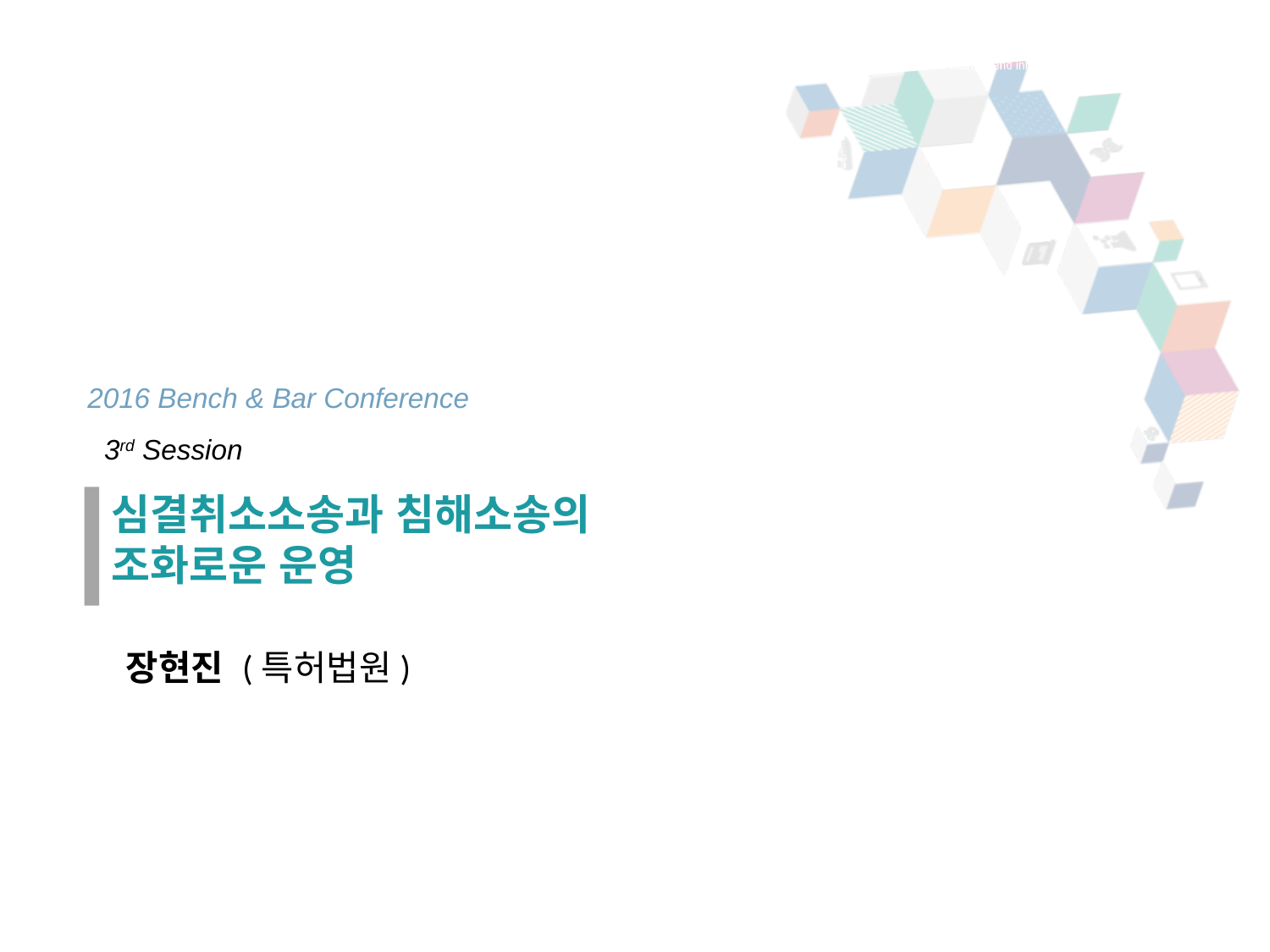

2016 Bench & Bar Conference
3rd Session
심결취소소송과 침해소송의
조화로운 운영

장현진 (특허법원)